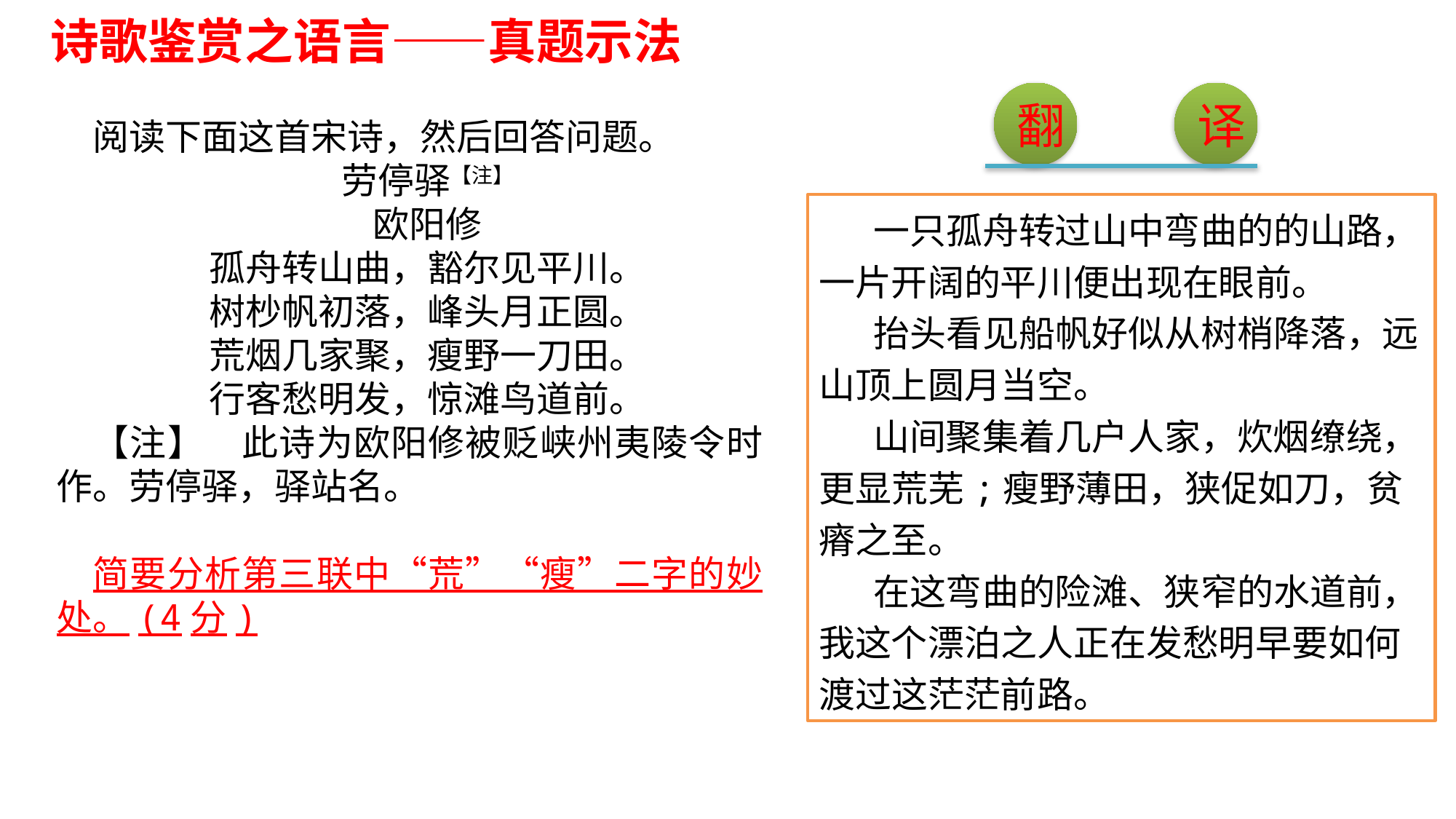

诗歌鉴赏之语言——真题示法
翻
译
阅读下面这首宋诗，然后回答问题。
劳停驿【注】
欧阳修
孤舟转山曲，豁尔见平川。
树杪帆初落，峰头月正圆。
荒烟几家聚，瘦野一刀田。
行客愁明发，惊滩鸟道前。
【注】　此诗为欧阳修被贬峡州夷陵令时作。劳停驿，驿站名。

简要分析第三联中“荒”“瘦”二字的妙处。(4分)
一只孤舟转过山中弯曲的的山路，一片开阔的平川便出现在眼前。
抬头看见船帆好似从树梢降落，远山顶上圆月当空。
山间聚集着几户人家，炊烟缭绕，更显荒芜;瘦野薄田，狭促如刀，贫瘠之至。
在这弯曲的险滩、狭窄的水道前，我这个漂泊之人正在发愁明早要如何渡过这茫茫前路。